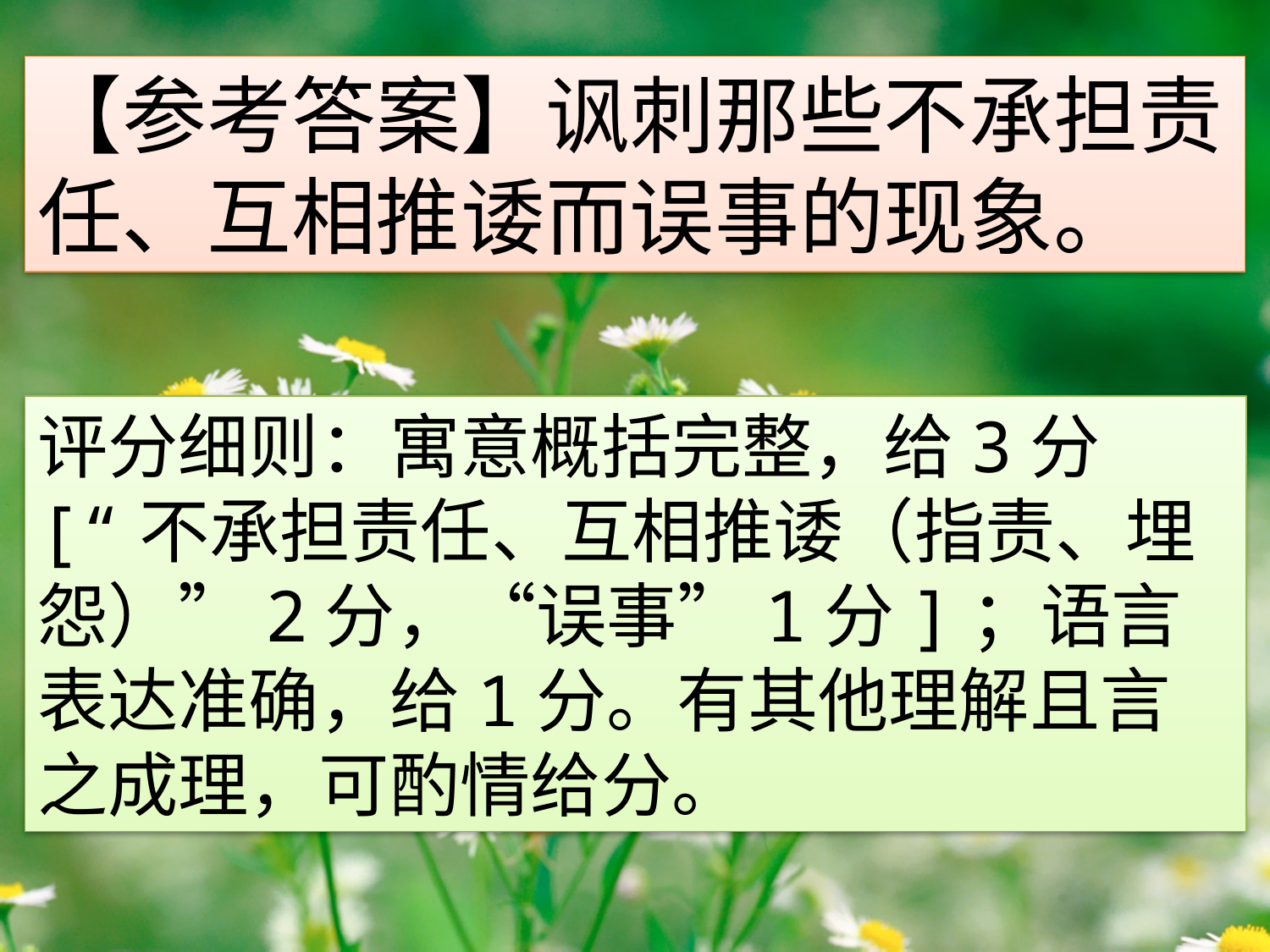

【参考答案】讽刺那些不承担责任、互相推诿而误事的现象。
评分细则：寓意概括完整，给3分[“不承担责任、互相推诿（指责、埋怨）”2分，“误事”1分]；语言表达准确，给1分。有其他理解且言之成理，可酌情给分。